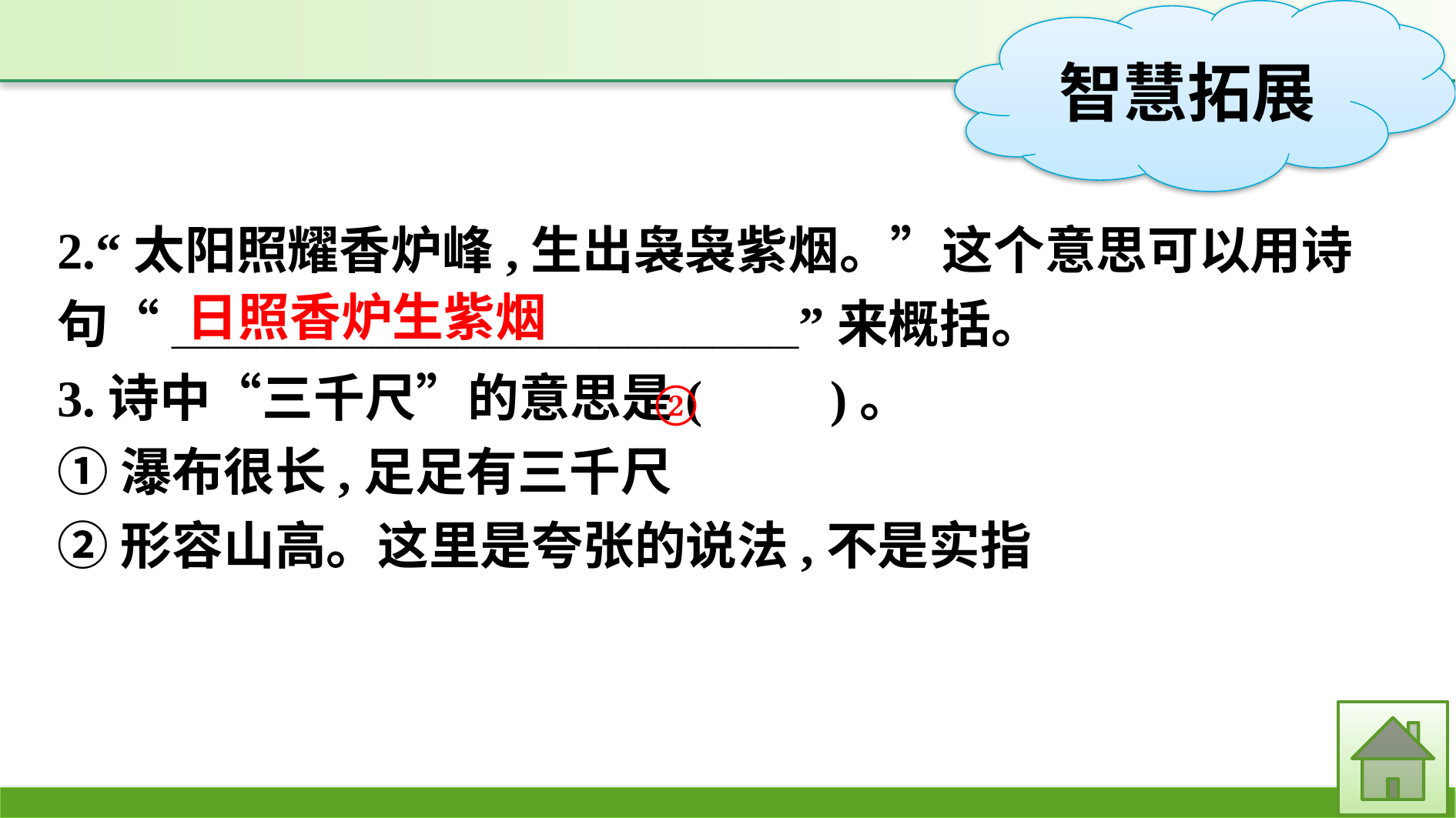

2.“太阳照耀香炉峰,生出袅袅紫烟。”这个意思可以用诗句“______________________”来概括。
3.诗中“三千尺”的意思是(　　)。
①瀑布很长,足足有三千尺
②形容山高。这里是夸张的说法,不是实指
日照香炉生紫烟
②